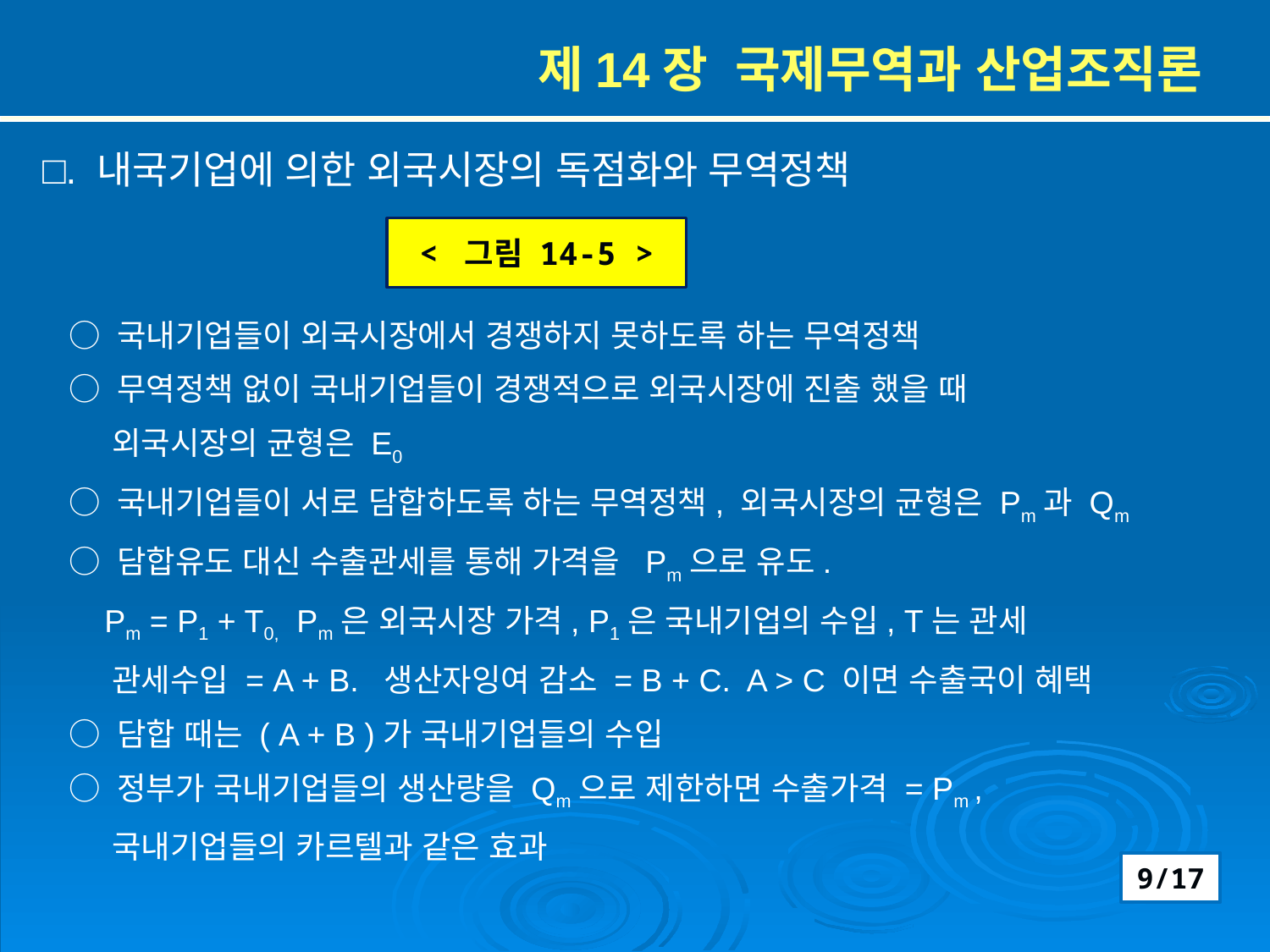

제14장  국제무역과 산업조직론

□. 내국기업에 의한 외국시장의 독점화와 무역정책

   ○ 국내기업들이 외국시장에서 경쟁하지 못하도록 하는 무역정책
   ○ 무역정책 없이 국내기업들이 경쟁적으로 외국시장에 진출 했을 때
       외국시장의 균형은 E0
   ○ 국내기업들이 서로 담합하도록 하는 무역정책, 외국시장의 균형은 Pm과 Qm
   ○ 담합유도 대신 수출관세를 통해 가격을  Pm으로 유도.
       Pm = P1 + T0,  Pm은 외국시장 가격, P1은 국내기업의 수입, T는 관세
       관세수입 = A + B.  생산자잉여 감소 = B + C.  A > C 이면 수출국이 혜택
   ○ 담합 때는 ( A + B )가 국내기업들의 수입
   ○ 정부가 국내기업들의 생산량을 Qm으로 제한하면 수출가격 = Pm ,
       국내기업들의 카르텔과 같은 효과
< 그림 14-5 >
9/17